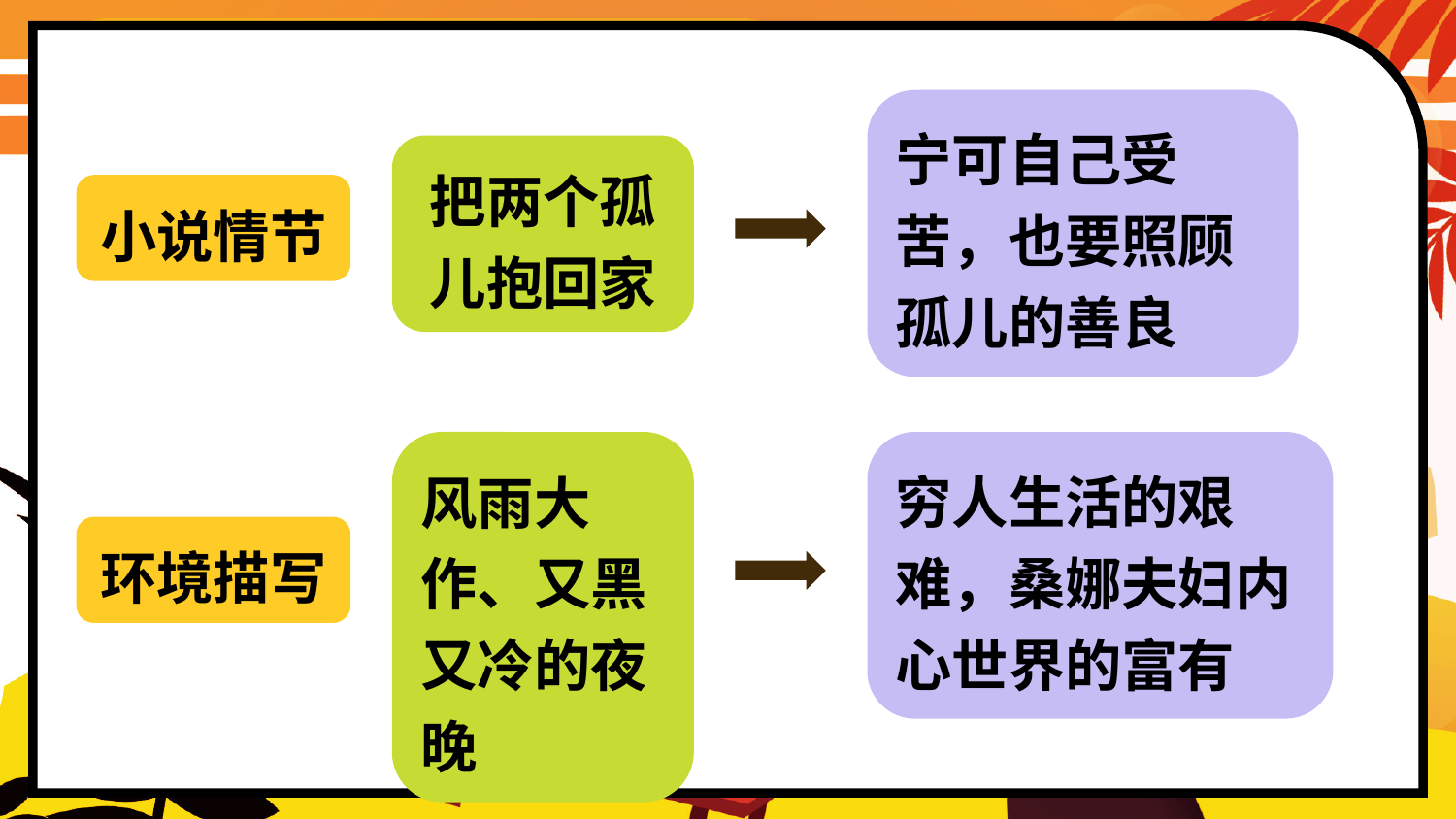

宁可自己受苦，也要照顾孤儿的善良
把两个孤儿抱回家
小说情节

风雨大作、又黑又冷的夜晚
穷人生活的艰难，桑娜夫妇内心世界的富有
环境描写